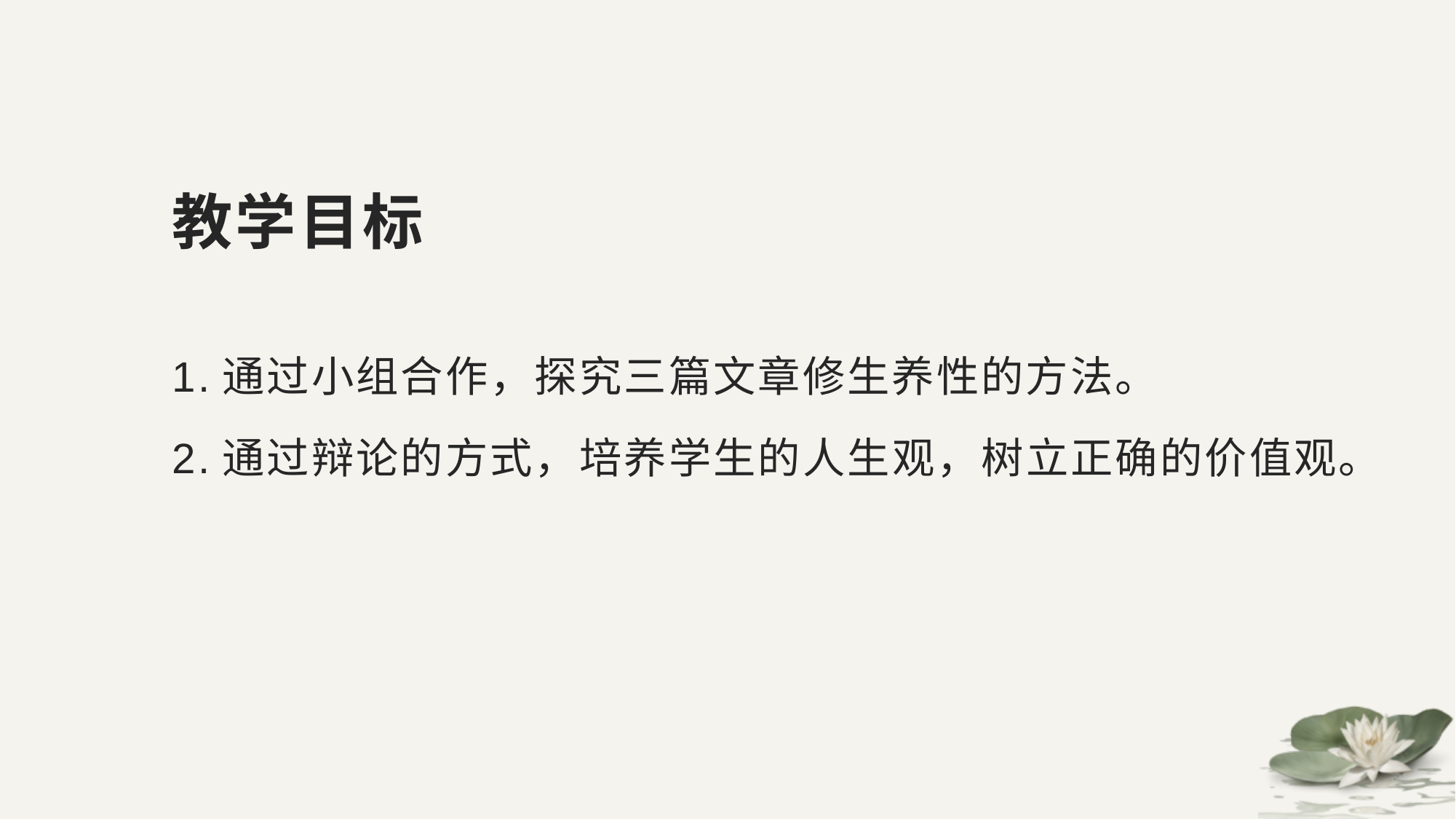

# 教学目标
1.通过小组合作，探究三篇文章修生养性的方法。
2.通过辩论的方式，培养学生的人生观，树立正确的价值观。